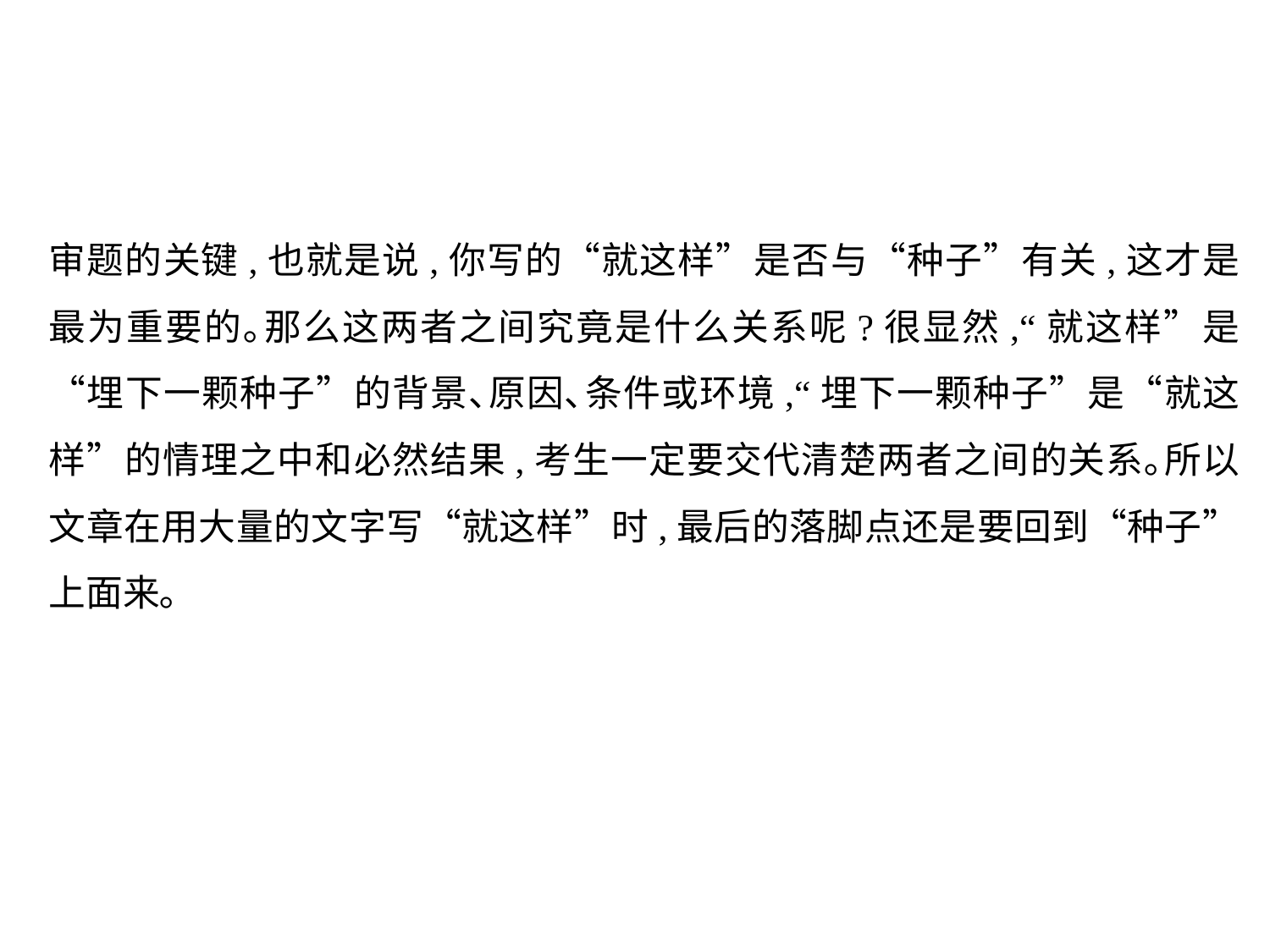

审题的关键,也就是说,你写的“就这样”是否与“种子”有关,这才是最为重要的｡那么这两者之间究竟是什么关系呢?很显然,“就这样”是“埋下一颗种子”的背景､原因､条件或环境,“埋下一颗种子”是“就这样”的情理之中和必然结果,考生一定要交代清楚两者之间的关系｡所以文章在用大量的文字写“就这样”时,最后的落脚点还是要回到“种子”上面来｡